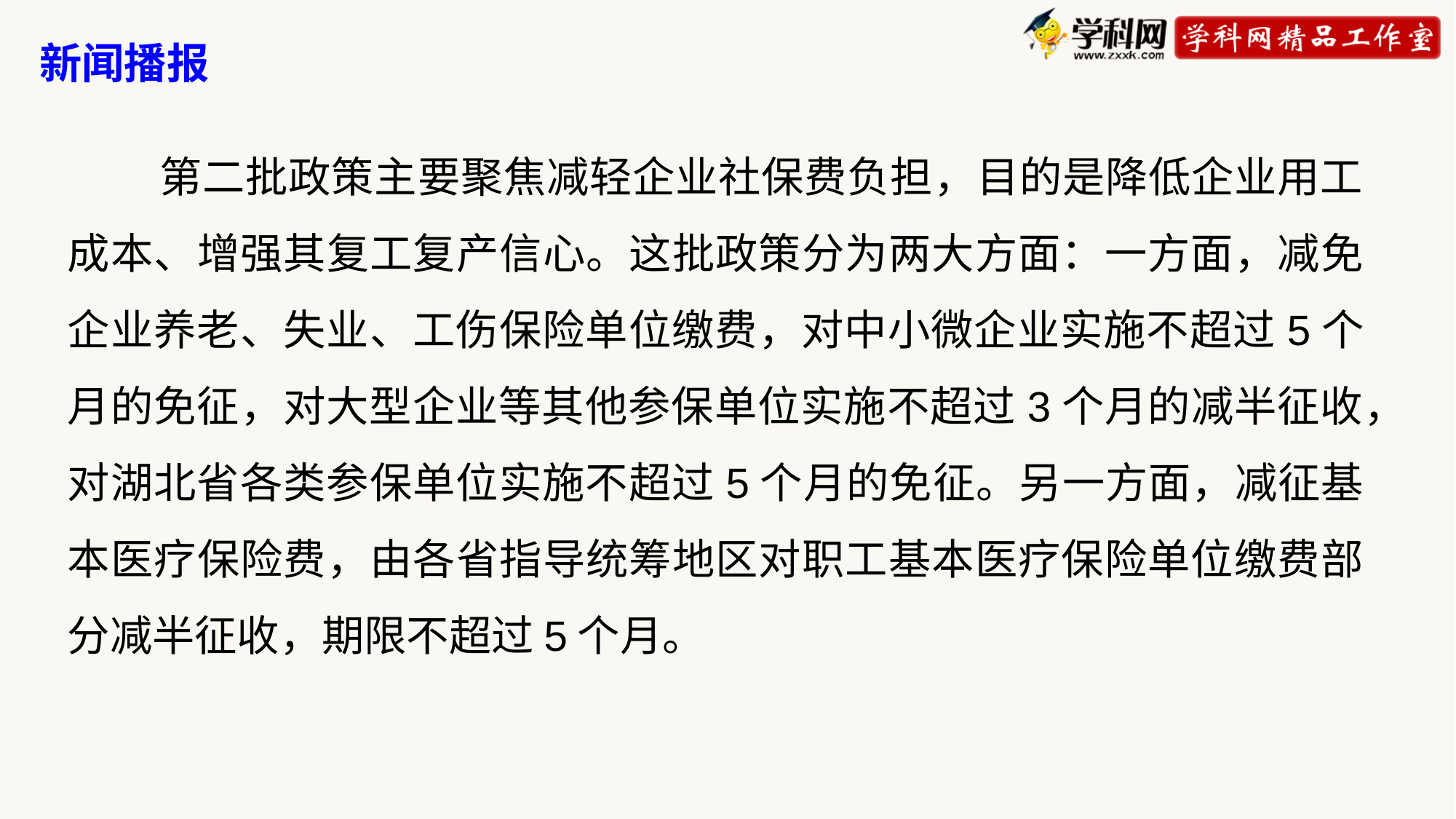

新闻播报
        第二批政策主要聚焦减轻企业社保费负担，目的是降低企业用工成本、增强其复工复产信心。这批政策分为两大方面：一方面，减免企业养老、失业、工伤保险单位缴费，对中小微企业实施不超过5个月的免征，对大型企业等其他参保单位实施不超过3个月的减半征收，对湖北省各类参保单位实施不超过5个月的免征。另一方面，减征基本医疗保险费，由各省指导统筹地区对职工基本医疗保险单位缴费部分减半征收，期限不超过5个月。